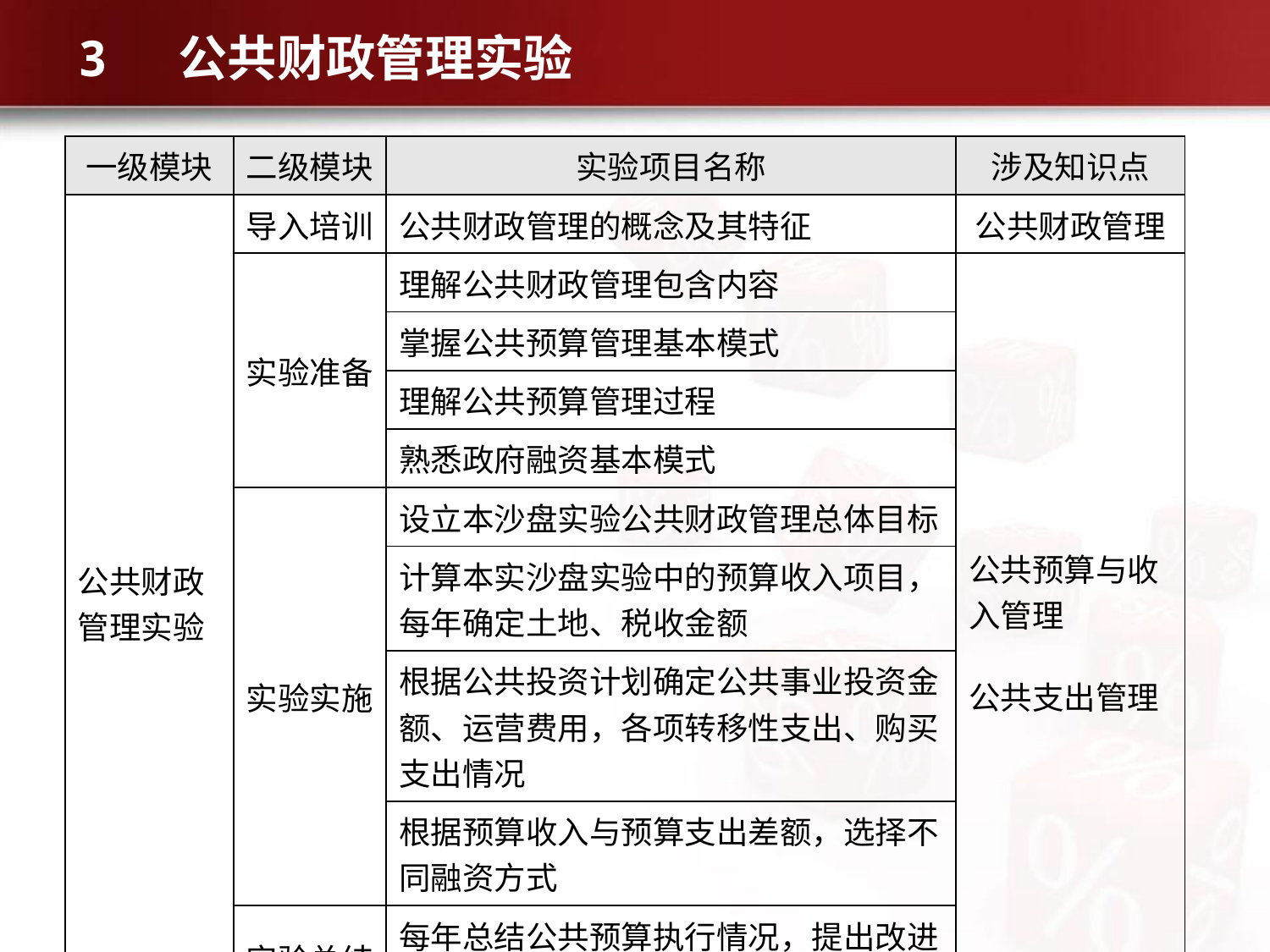

# 3  公共财政管理实验
| 一级模块 | 二级模块 | 实验项目名称 | 涉及知识点 |
| --- | --- | --- | --- |
| 公共财政管理实验 | 导入培训 | 公共财政管理的概念及其特征 | 公共财政管理 |
|  | 实验准备 | 理解公共财政管理包含内容 | 公共预算与收入管理 公共支出管理 |
|  |  | 掌握公共预算管理基本模式 |  |
|  |  | 理解公共预算管理过程 |  |
|  |  | 熟悉政府融资基本模式 |  |
|  | 实验实施 | 设立本沙盘实验公共财政管理总体目标 |  |
|  |  | 计算本实沙盘实验中的预算收入项目，每年确定土地、税收金额 |  |
|  |  | 根据公共投资计划确定公共事业投资金额、运营费用，各项转移性支出、购买支出情况 |  |
|  |  | 根据预算收入与预算支出差额，选择不同融资方式 |  |
|  | 实验总结 | 每年总结公共预算执行情况，提出改进措施 |  |